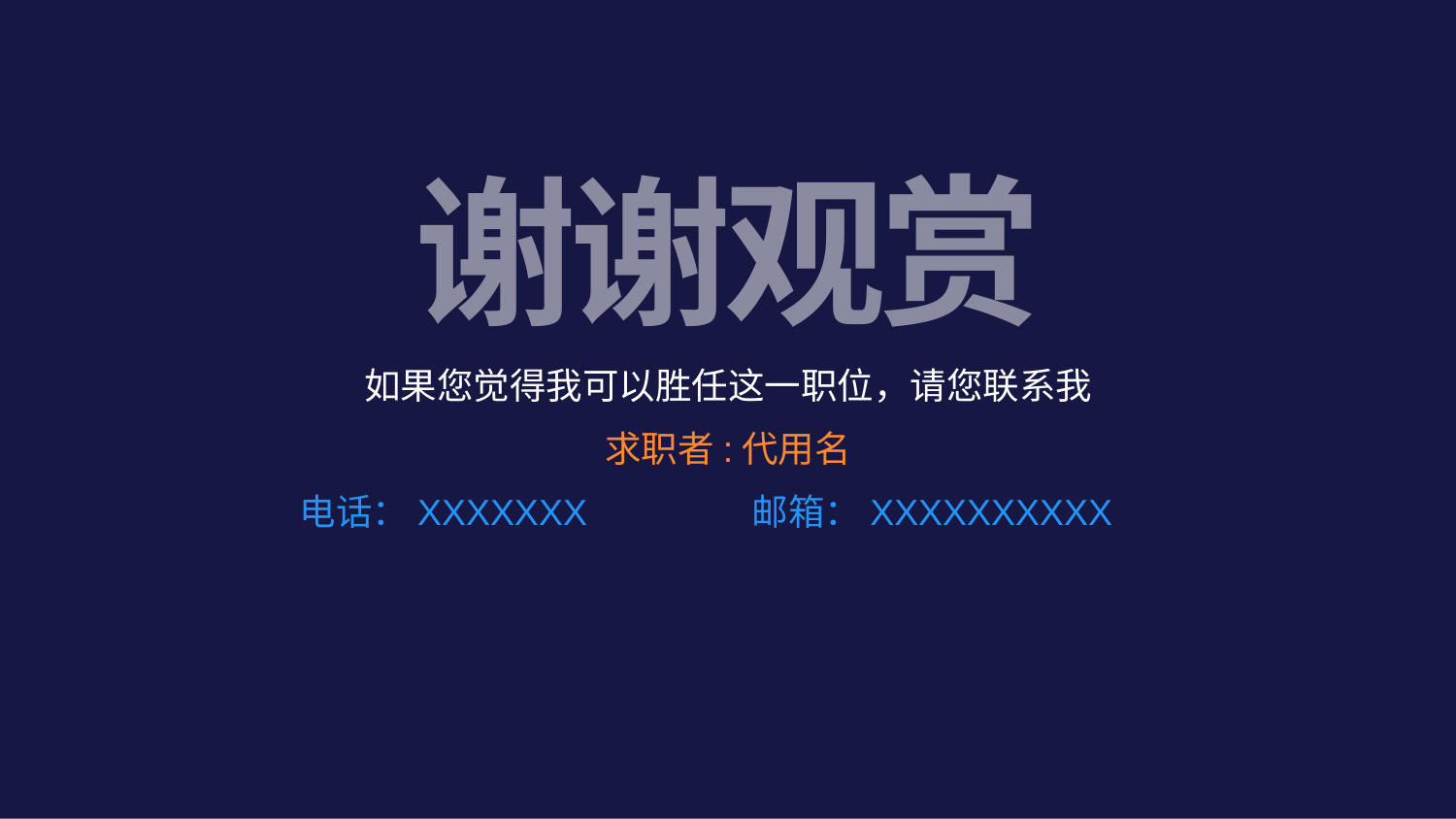

谢
谢
观
赏
如果您觉得我可以胜任这一职位，请您联系我
求职者:代用名
电话：XXXXXXX
邮箱：XXXXXXXXXX